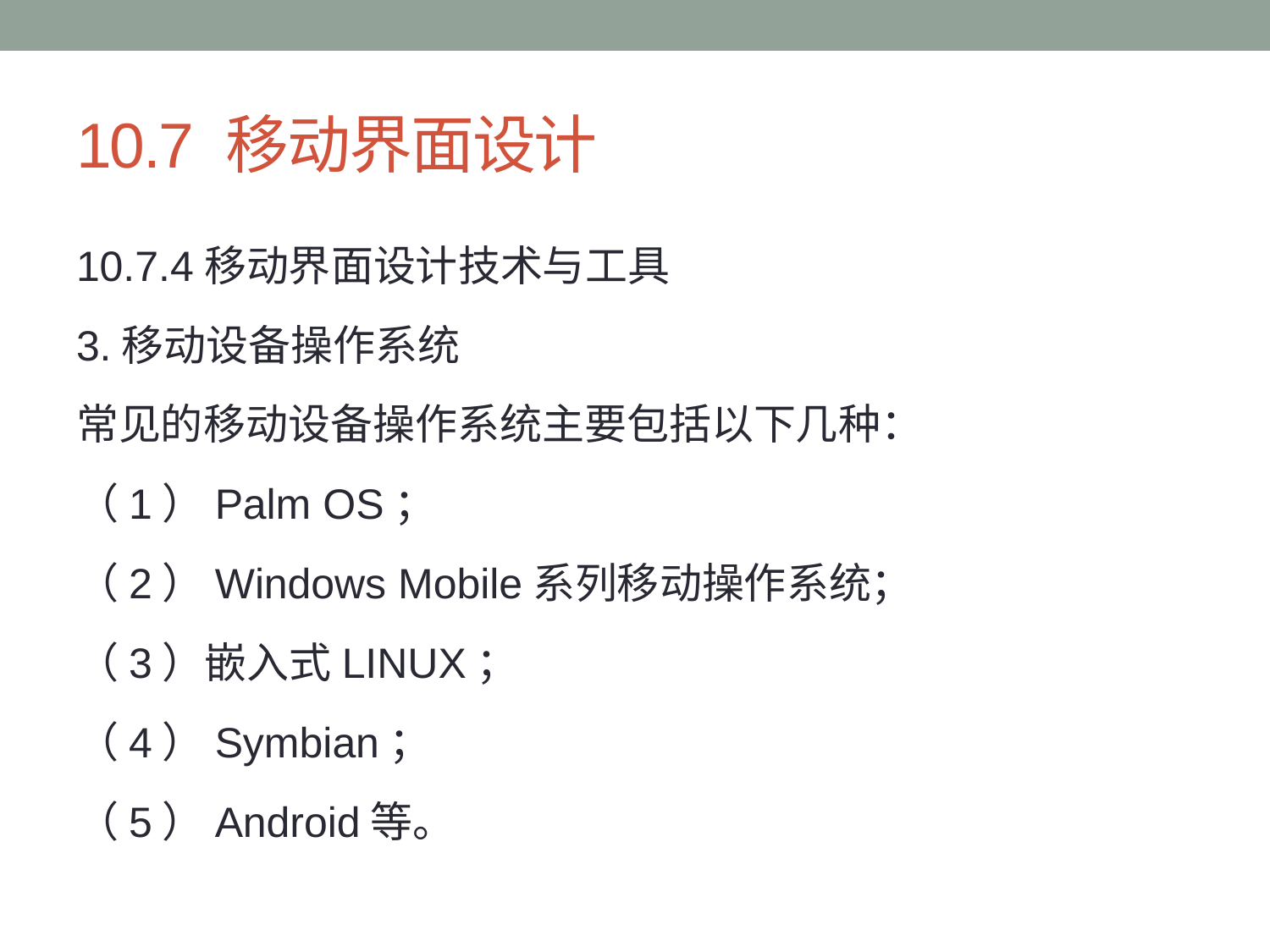

# 10.7 移动界面设计
10.7.4移动界面设计技术与工具
3.移动设备操作系统
常见的移动设备操作系统主要包括以下几种：
（1）Palm OS；
（2）Windows Mobile系列移动操作系统；
（3）嵌入式LINUX；
（4）Symbian；
（5）Android等。